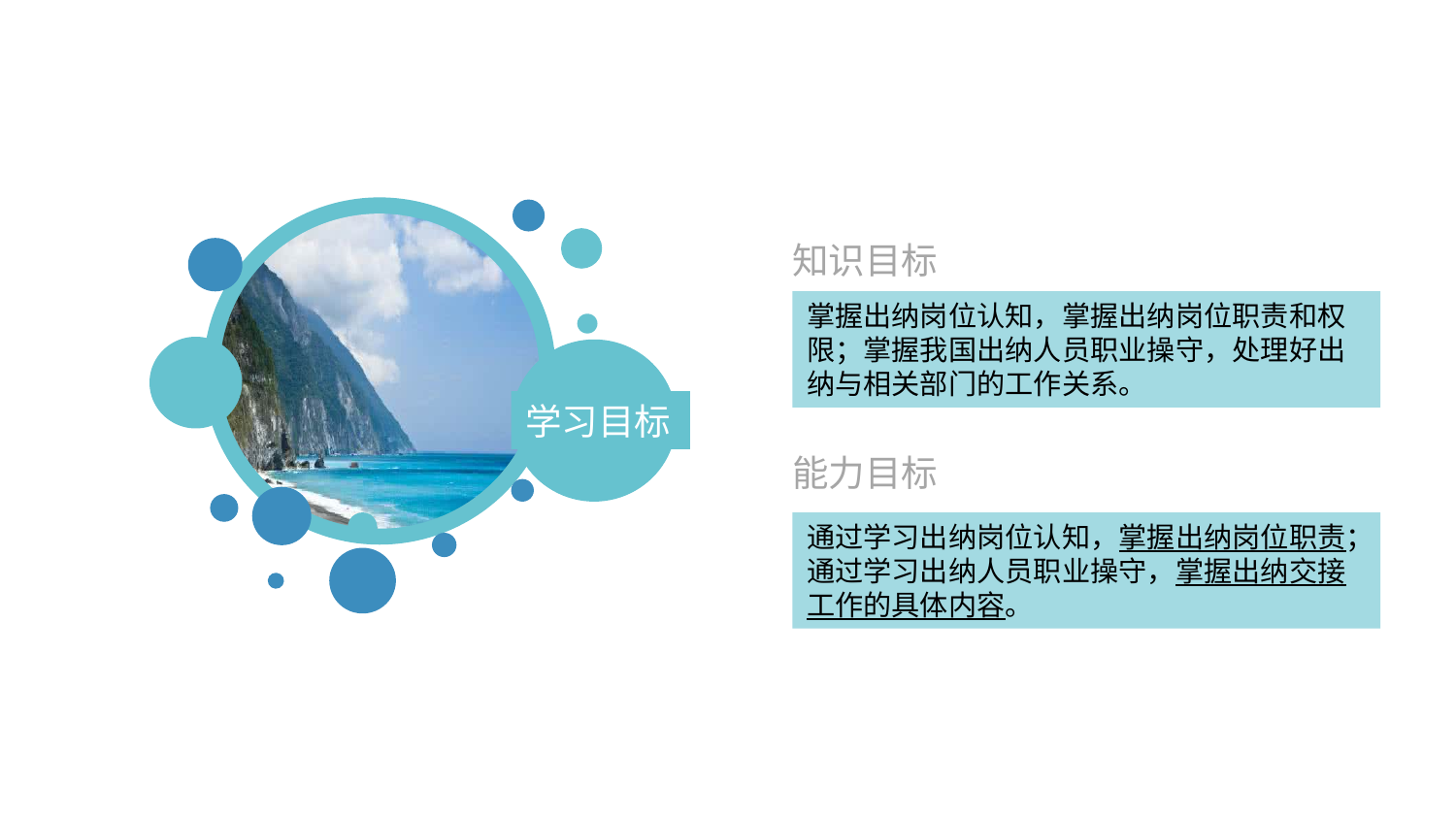

学习目标

知识目标
掌握出纳岗位认知，掌握出纳岗位职责和权限；掌握我国出纳人员职业操守，处理好出纳与相关部门的工作关系。
能力目标
通过学习出纳岗位认知，掌握出纳岗位职责；通过学习出纳人员职业操守，掌握出纳交接工作的具体内容。